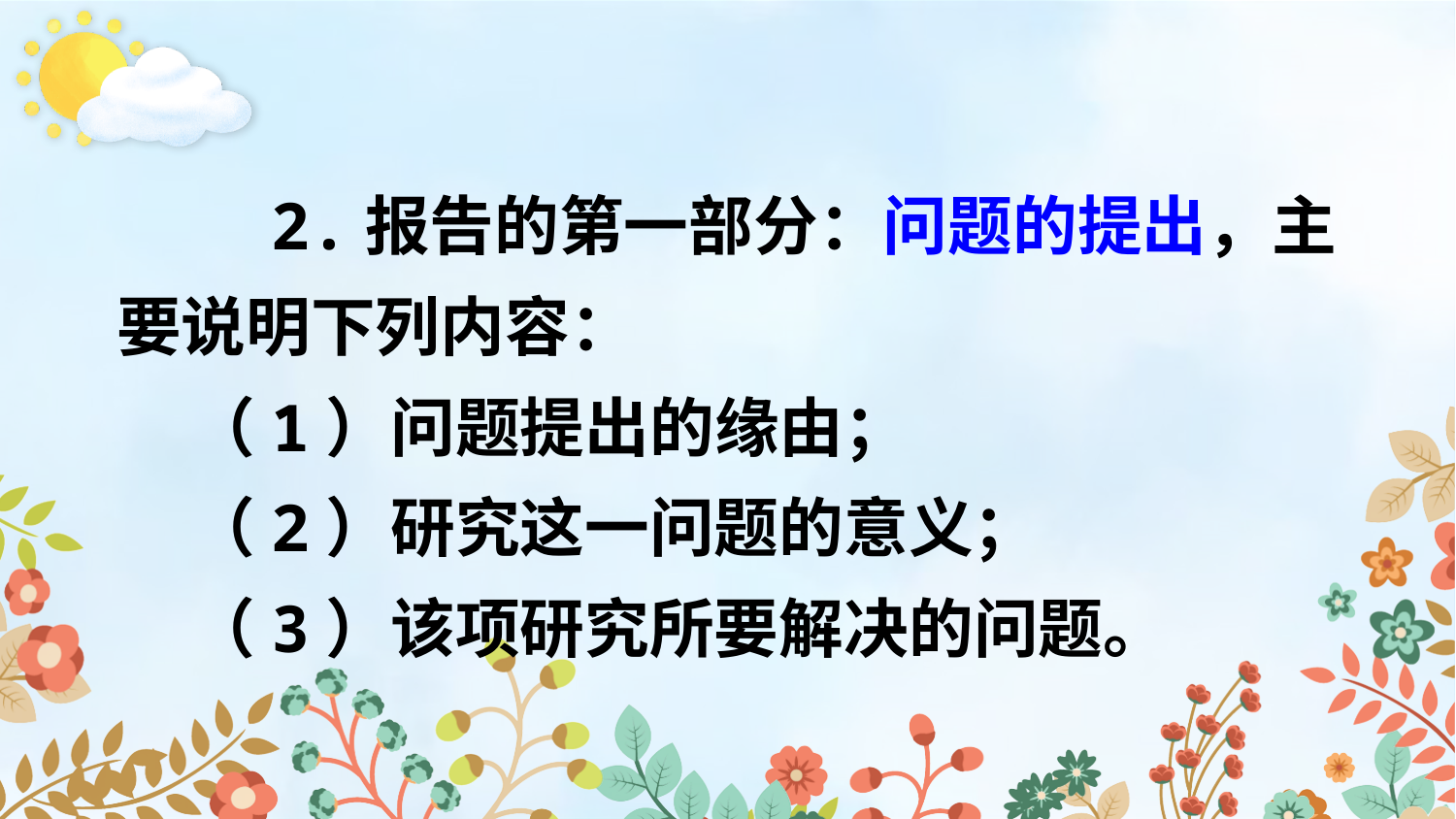

2.报告的第一部分：问题的提出，主要说明下列内容：
    （1）问题提出的缘由；
    （2）研究这一问题的意义；
    （3）该项研究所要解决的问题。